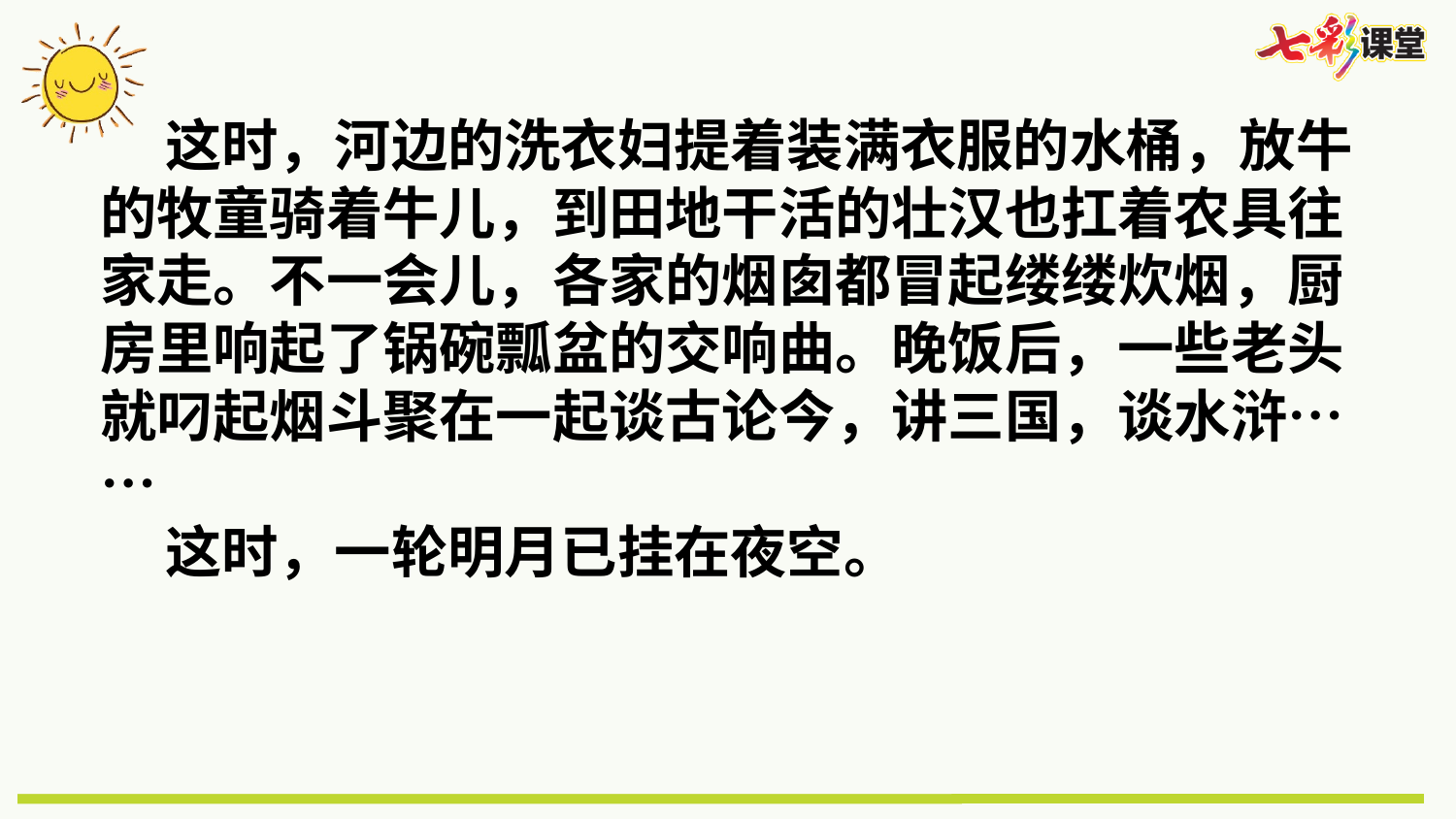

这时，河边的洗衣妇提着装满衣服的水桶，放牛的牧童骑着牛儿，到田地干活的壮汉也扛着农具往家走。不一会儿，各家的烟囱都冒起缕缕炊烟，厨房里响起了锅碗瓢盆的交响曲。晚饭后，一些老头就叼起烟斗聚在一起谈古论今，讲三国，谈水浒……
    这时，一轮明月已挂在夜空。